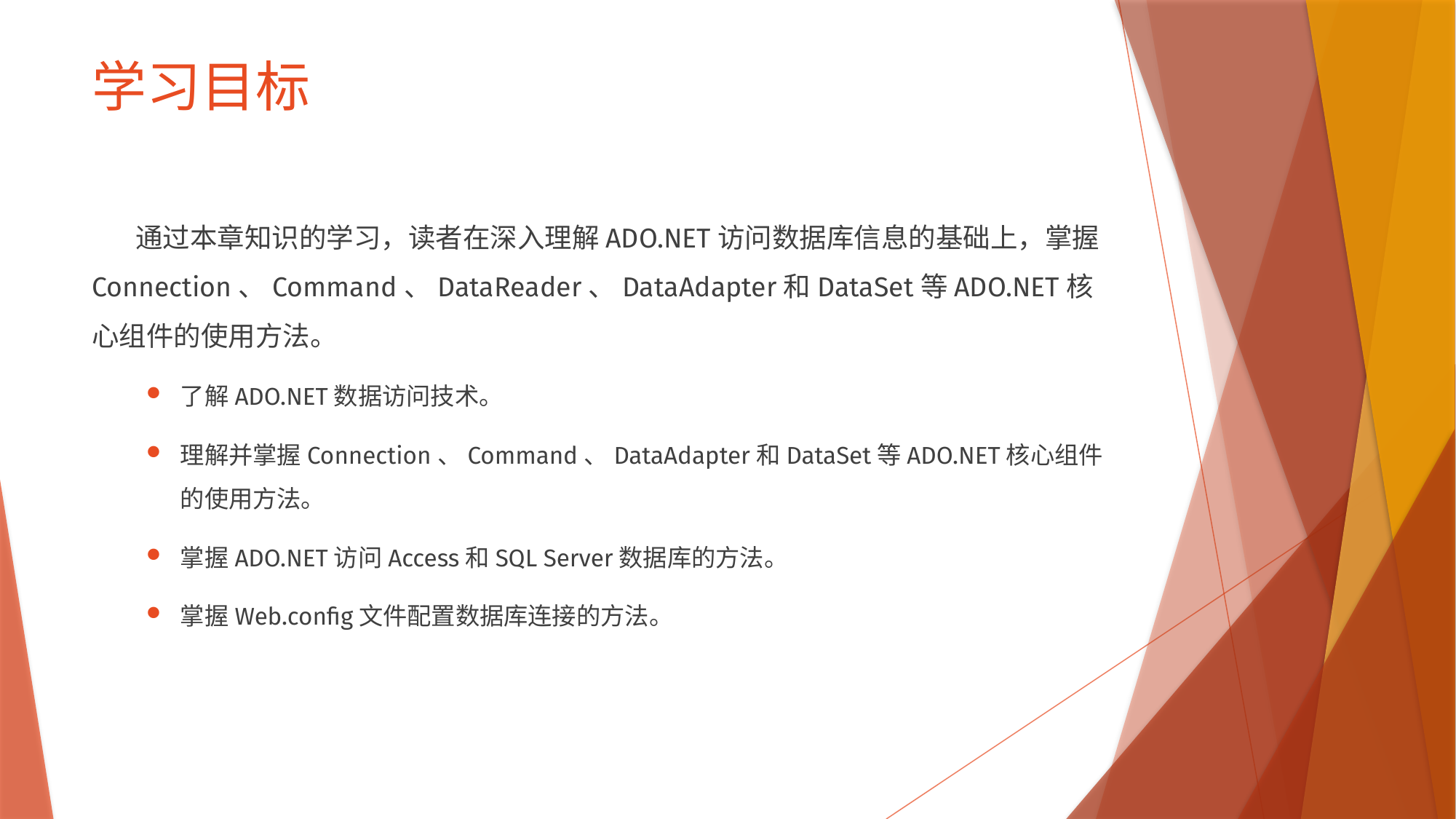

# 学习目标
      通过本章知识的学习，读者在深入理解ADO.NET访问数据库信息的基础上，掌握Connection、Command、DataReader、DataAdapter和DataSet等ADO.NET核心组件的使用方法。
了解ADO.NET数据访问技术。
理解并掌握Connection、Command、DataAdapter和DataSet等ADO.NET核心组件的使用方法。
掌握ADO.NET访问Access和SQL Server数据库的方法。
掌握Web.config文件配置数据库连接的方法。